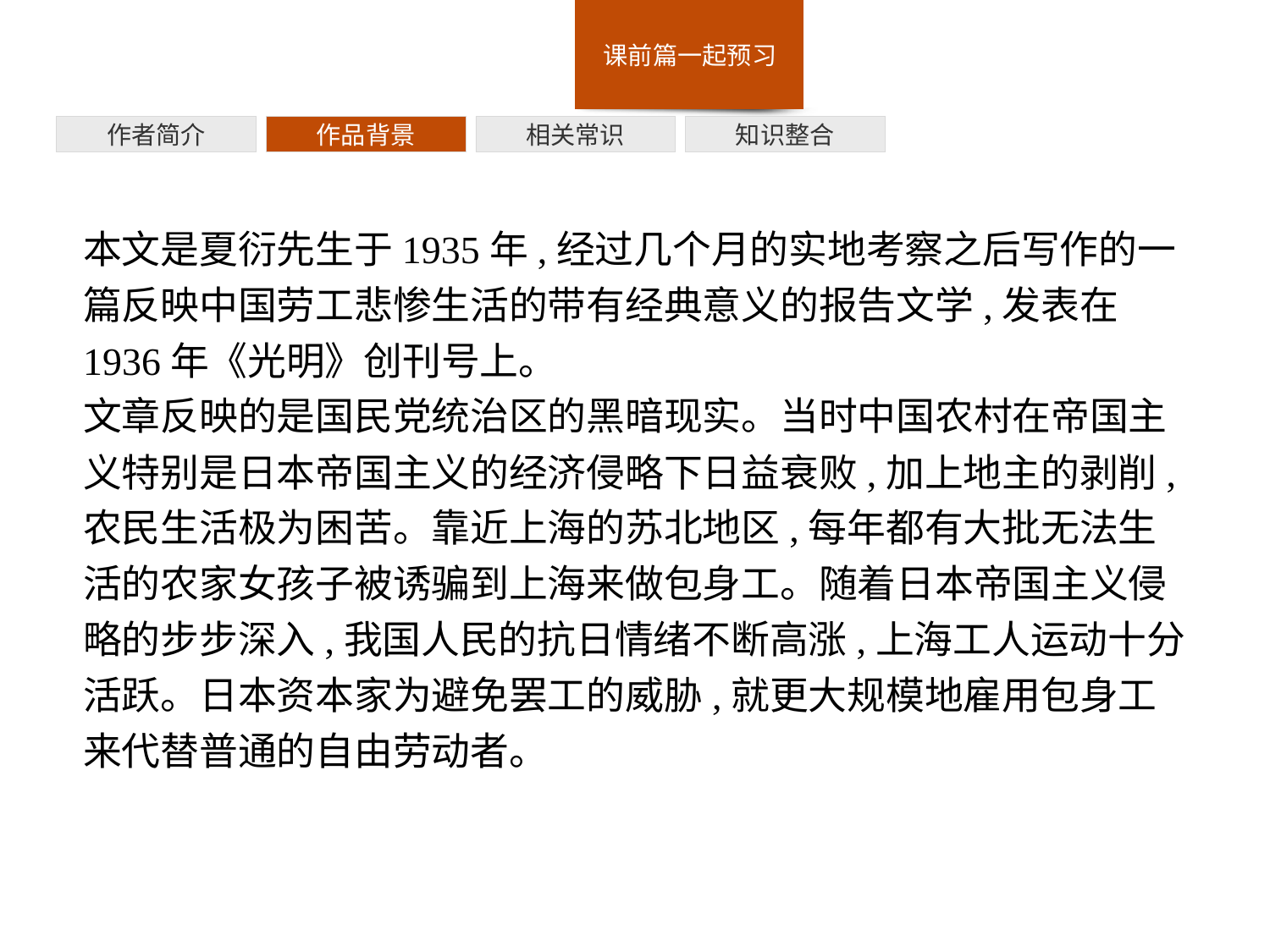

作者简介
作品背景
相关常识
知识整合
本文是夏衍先生于1935年,经过几个月的实地考察之后写作的一篇反映中国劳工悲惨生活的带有经典意义的报告文学,发表在1936年《光明》创刊号上。
文章反映的是国民党统治区的黑暗现实。当时中国农村在帝国主义特别是日本帝国主义的经济侵略下日益衰败,加上地主的剥削,农民生活极为困苦。靠近上海的苏北地区,每年都有大批无法生活的农家女孩子被诱骗到上海来做包身工。随着日本帝国主义侵略的步步深入,我国人民的抗日情绪不断高涨,上海工人运动十分活跃。日本资本家为避免罢工的威胁,就更大规模地雇用包身工来代替普通的自由劳动者。